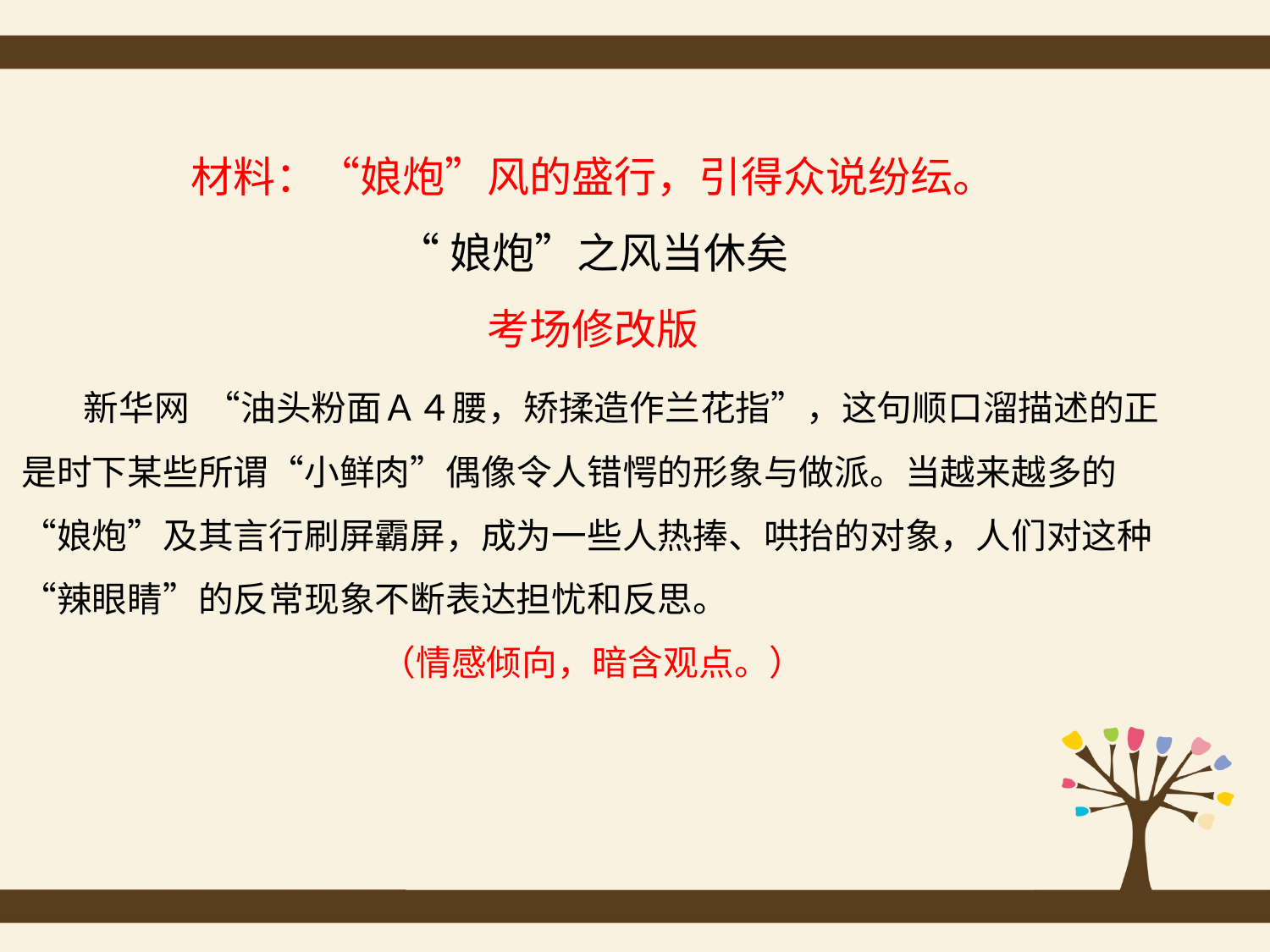

材料：“娘炮”风的盛行，引得众说纷纭。
“娘炮”之风当休矣
考场修改版
      新华网  “油头粉面Ａ４腰，矫揉造作兰花指”，这句顺口溜描述的正是时下某些所谓“小鲜肉”偶像令人错愕的形象与做派。当越来越多的“娘炮”及其言行刷屏霸屏，成为一些人热捧、哄抬的对象，人们对这种“辣眼睛”的反常现象不断表达担忧和反思。
（情感倾向，暗含观点。）